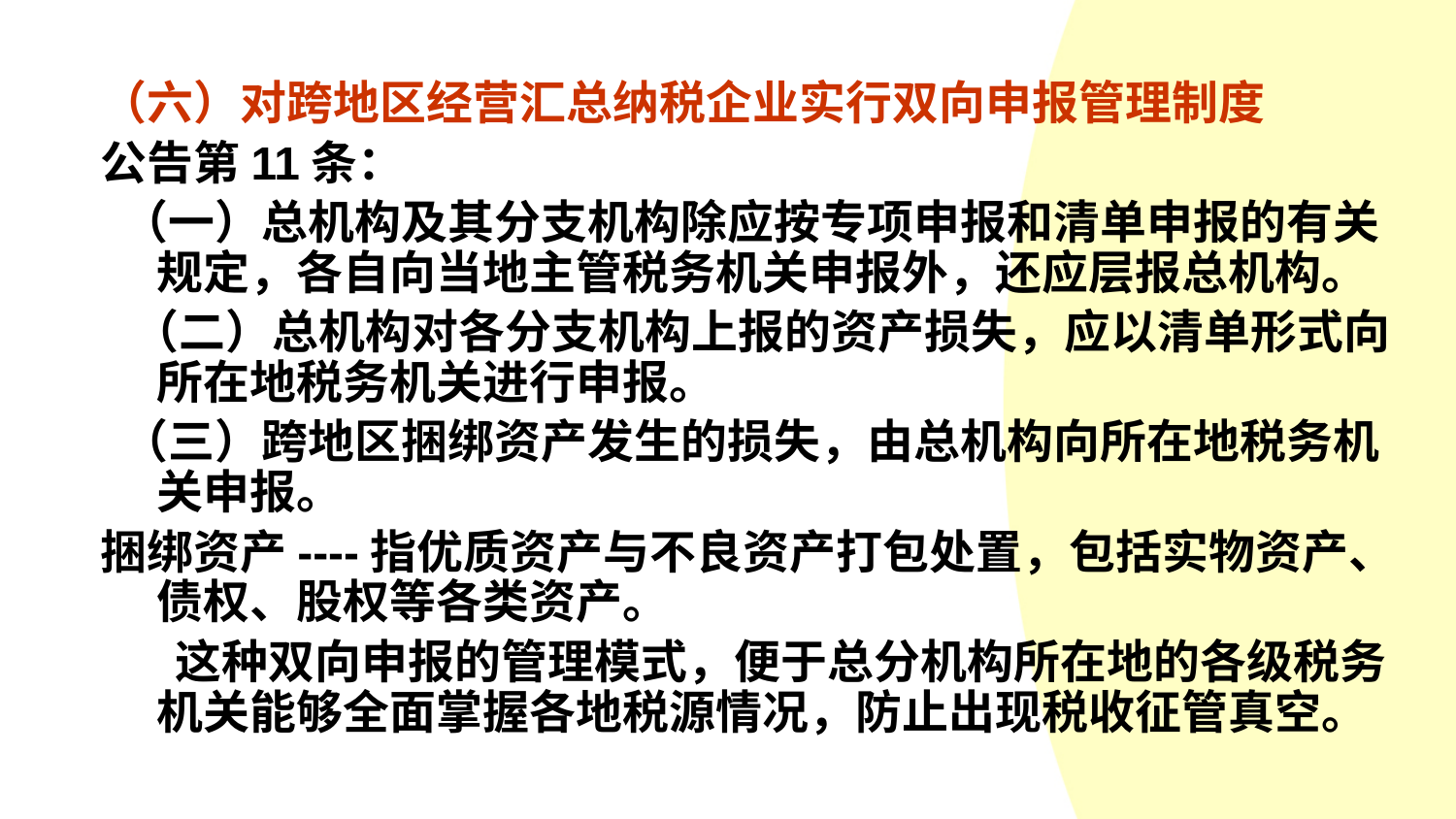

#
（六）对跨地区经营汇总纳税企业实行双向申报管理制度
公告第11条：
 （一）总机构及其分支机构除应按专项申报和清单申报的有关规定，各自向当地主管税务机关申报外，还应层报总机构。
  （二）总机构对各分支机构上报的资产损失，应以清单形式向所在地税务机关进行申报。
 （三）跨地区捆绑资产发生的损失，由总机构向所在地税务机关申报。
捆绑资产----指优质资产与不良资产打包处置，包括实物资产、债权、股权等各类资产。
      这种双向申报的管理模式，便于总分机构所在地的各级税务机关能够全面掌握各地税源情况，防止出现税收征管真空。